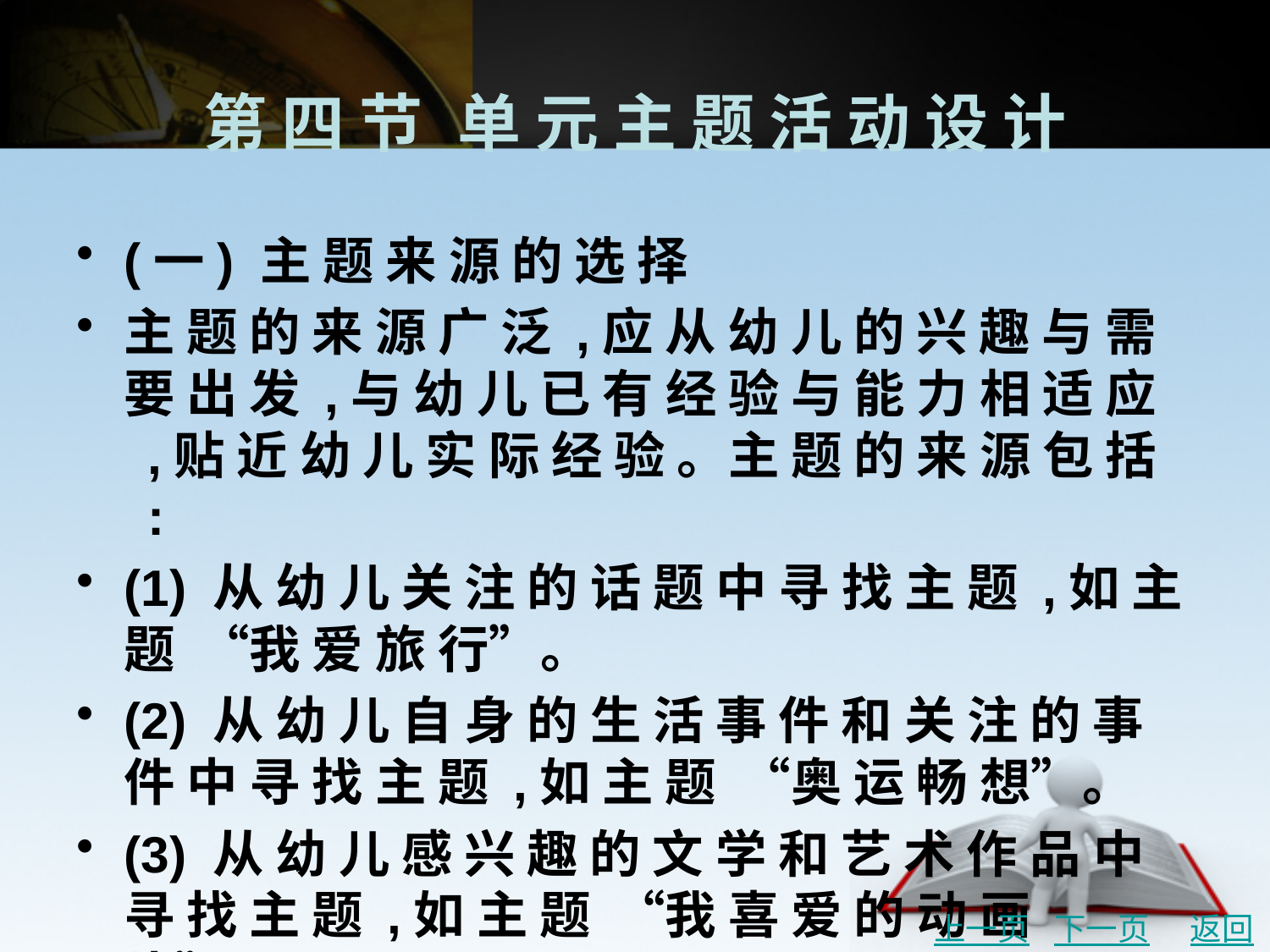

# 第 四 节	单 元 主 题 活 动 设 计
(一) 主 题 来 源 的 选 择
主 题 的 来 源 广 泛 ,应 从 幼 儿 的 兴 趣 与 需 要 出 发 ,与 幼 儿 已 有 经 验 与 能 力 相 适 应 ,贴 近 幼 儿 实 际 经 验 。主 题 的 来 源 包 括 :
(1) 从 幼 儿 关 注 的 话 题 中 寻 找 主 题 ,如 主 题  “我 爱 旅 行”。
(2) 从 幼 儿 自 身 的 生 活 事 件 和 关 注 的 事 件 中 寻 找 主 题 ,如 主 题  “奥 运 畅 想”。
(3) 从 幼 儿 感 兴 趣 的 文 学 和 艺 术 作 品 中 寻 找 主 题 ,如 主 题  “我 喜 爱 的 动 画 片”。
(4) 从 幼 儿 关 注 的 人 物 角 色 中 寻 找 主 题 ,如 主 题  “亲 亲 一 家 人”。
(5) 围 绕 节 日 、纪 念 日 、时 令 等 寻 找 主 题 ,如 主 题  “中 秋 月 圆”。
(6) 利 用 环 境 寻 找 主 题 ,如 主 题  “我 爱 家 乡”。

上一页
下一页
返回